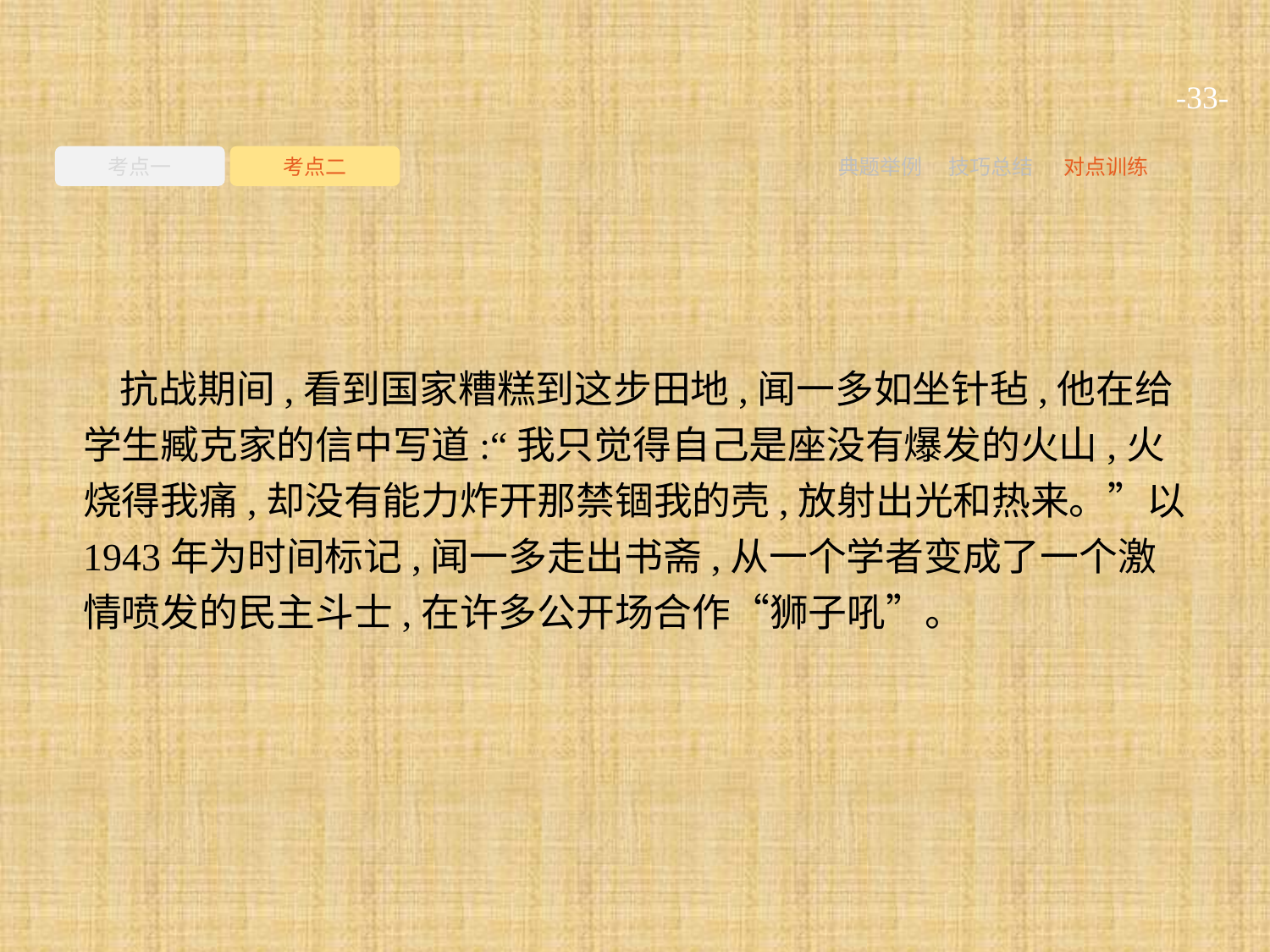

-33-
考点一
考点二
典题举例
技巧总结
对点训练
抗战期间,看到国家糟糕到这步田地,闻一多如坐针毡,他在给学生臧克家的信中写道:“我只觉得自己是座没有爆发的火山,火烧得我痛,却没有能力炸开那禁锢我的壳,放射出光和热来。”以1943年为时间标记,闻一多走出书斋,从一个学者变成了一个激情喷发的民主斗士,在许多公开场合作“狮子吼”。